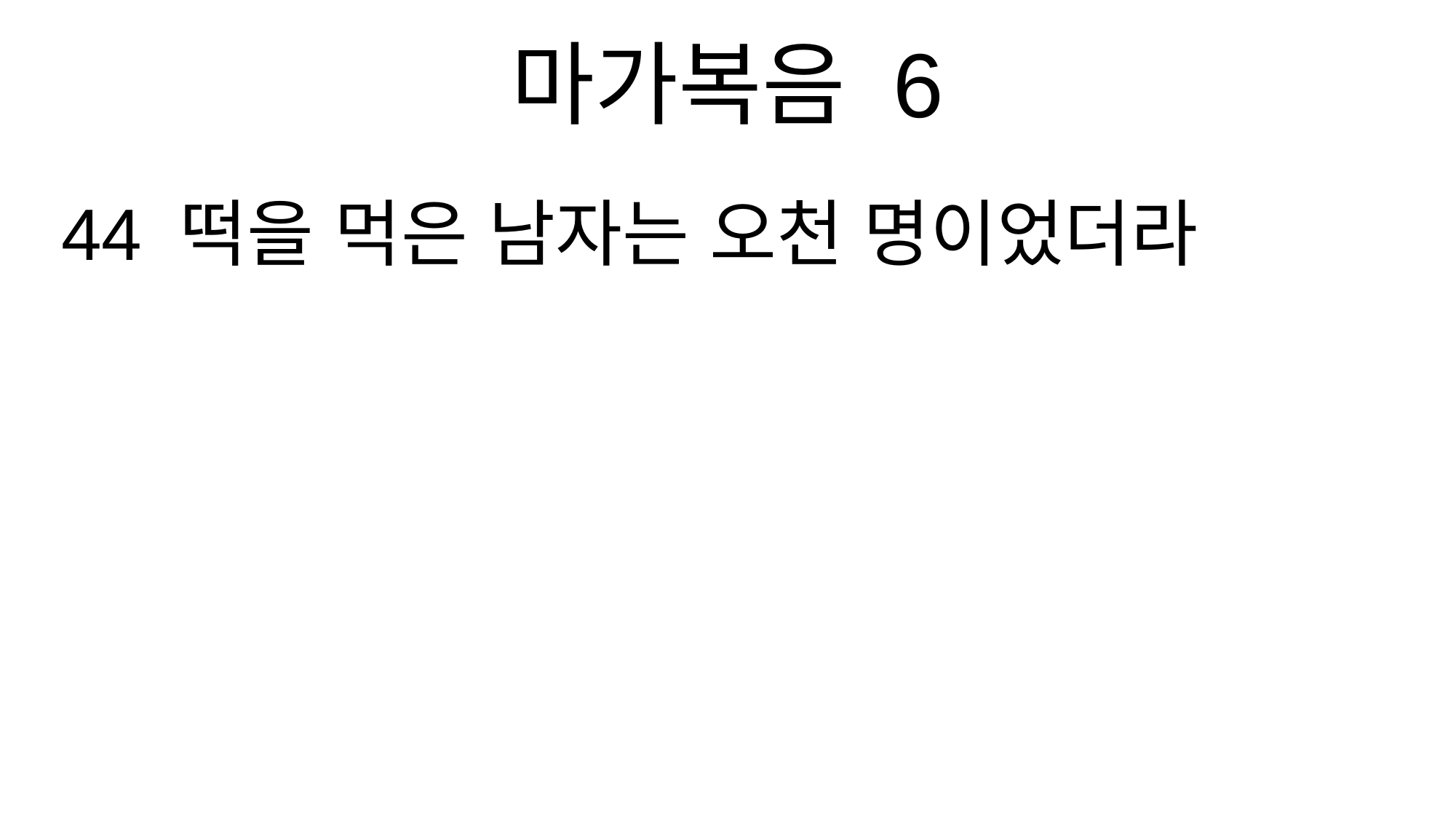

마가복음 6
44 떡을 먹은 남자는 오천 명이었더라